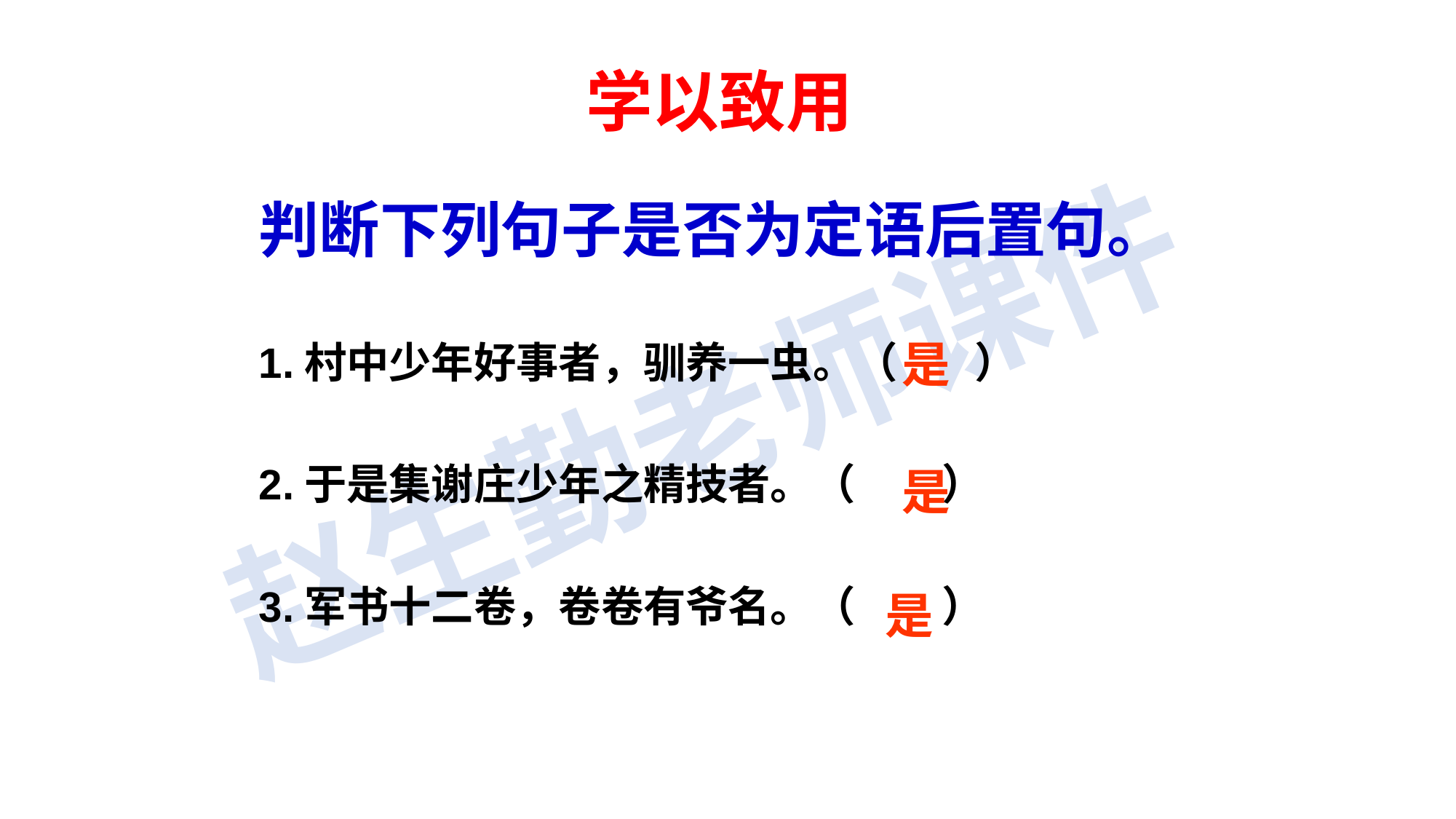

# 学以致用
判断下列句子是否为定语后置句。

1.村中少年好事者，驯养一虫。（        ）

2.于是集谢庄少年之精技者。（         ）

3.军书十二卷，卷卷有爷名。（         ）

是
是
是